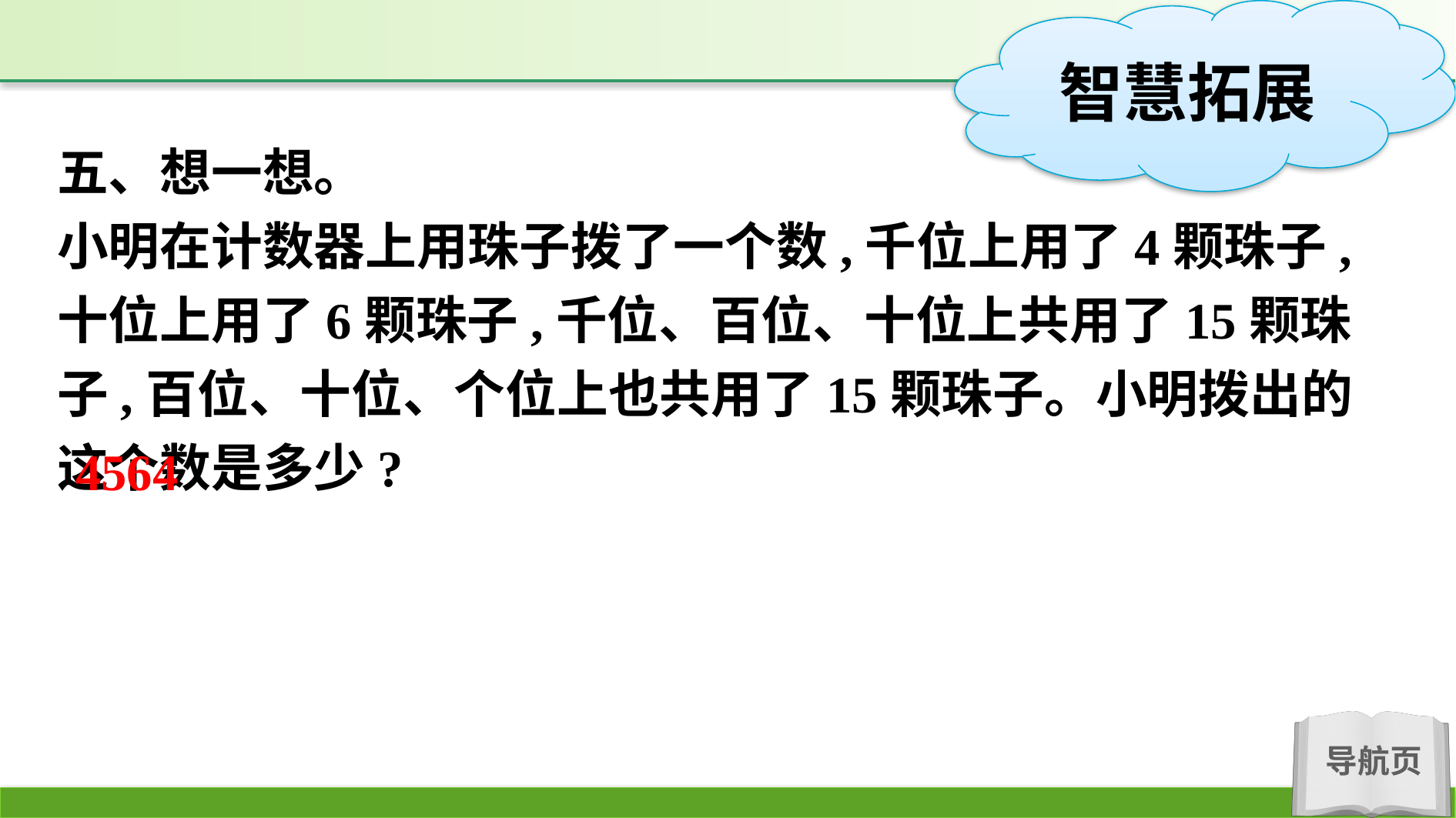

五、想一想。
小明在计数器上用珠子拨了一个数,千位上用了4颗珠子,十位上用了6颗珠子,千位、百位、十位上共用了15颗珠子,百位、十位、个位上也共用了15颗珠子。小明拨出的这个数是多少?
4564